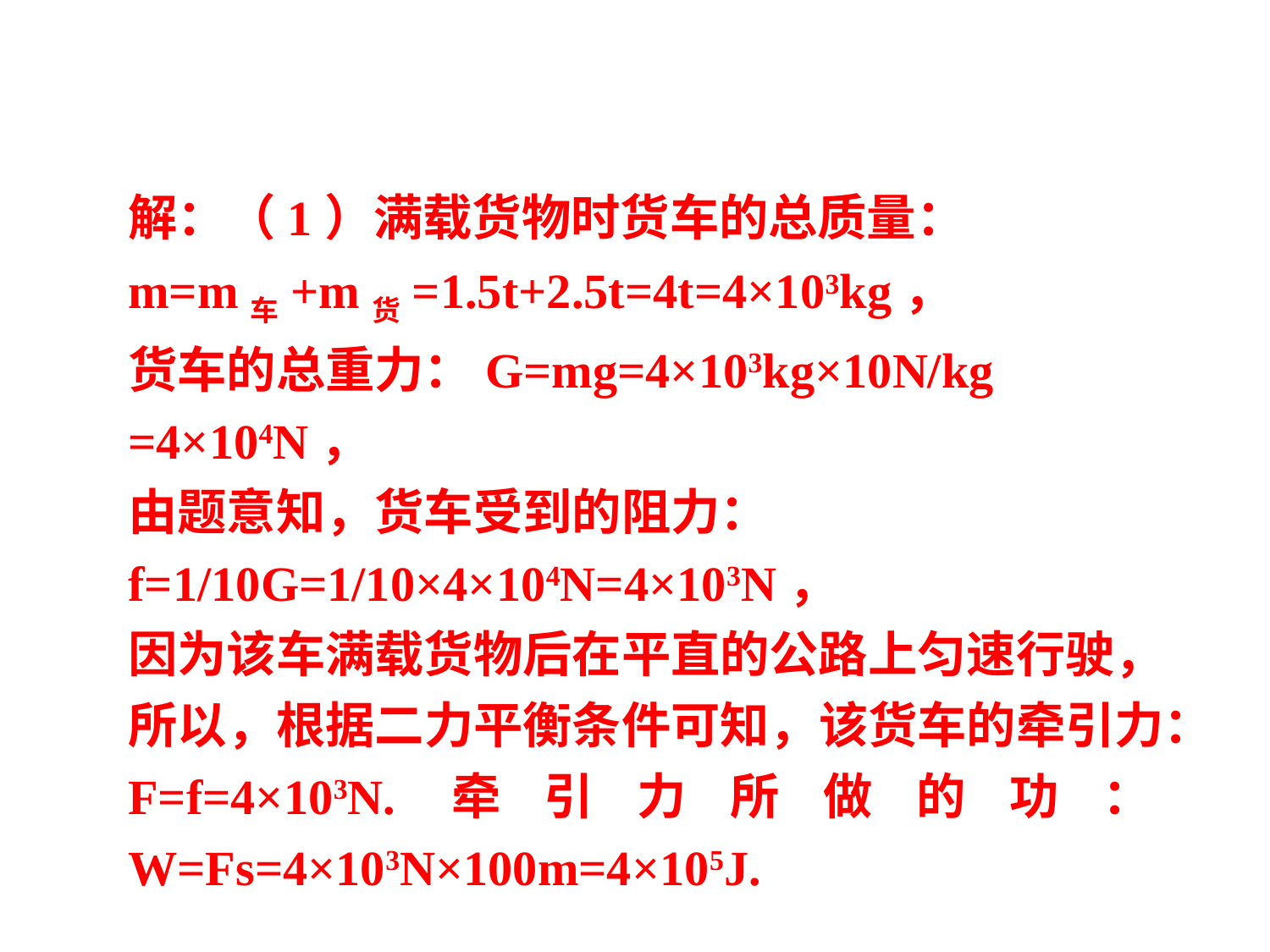

解：（1）满载货物时货车的总质量：
m=m车+m货=1.5t+2.5t=4t=4×103kg，
货车的总重力：G=mg=4×103kg×10N/kg
=4×104N，
由题意知，货车受到的阻力：
f=1/10G=1/10×4×104N=4×103N，
因为该车满载货物后在平直的公路上匀速行驶，
所以，根据二力平衡条件可知，该货车的牵引力：F=f=4×103N.牵引力所做的功：W=Fs=4×103N×100m=4×105J.